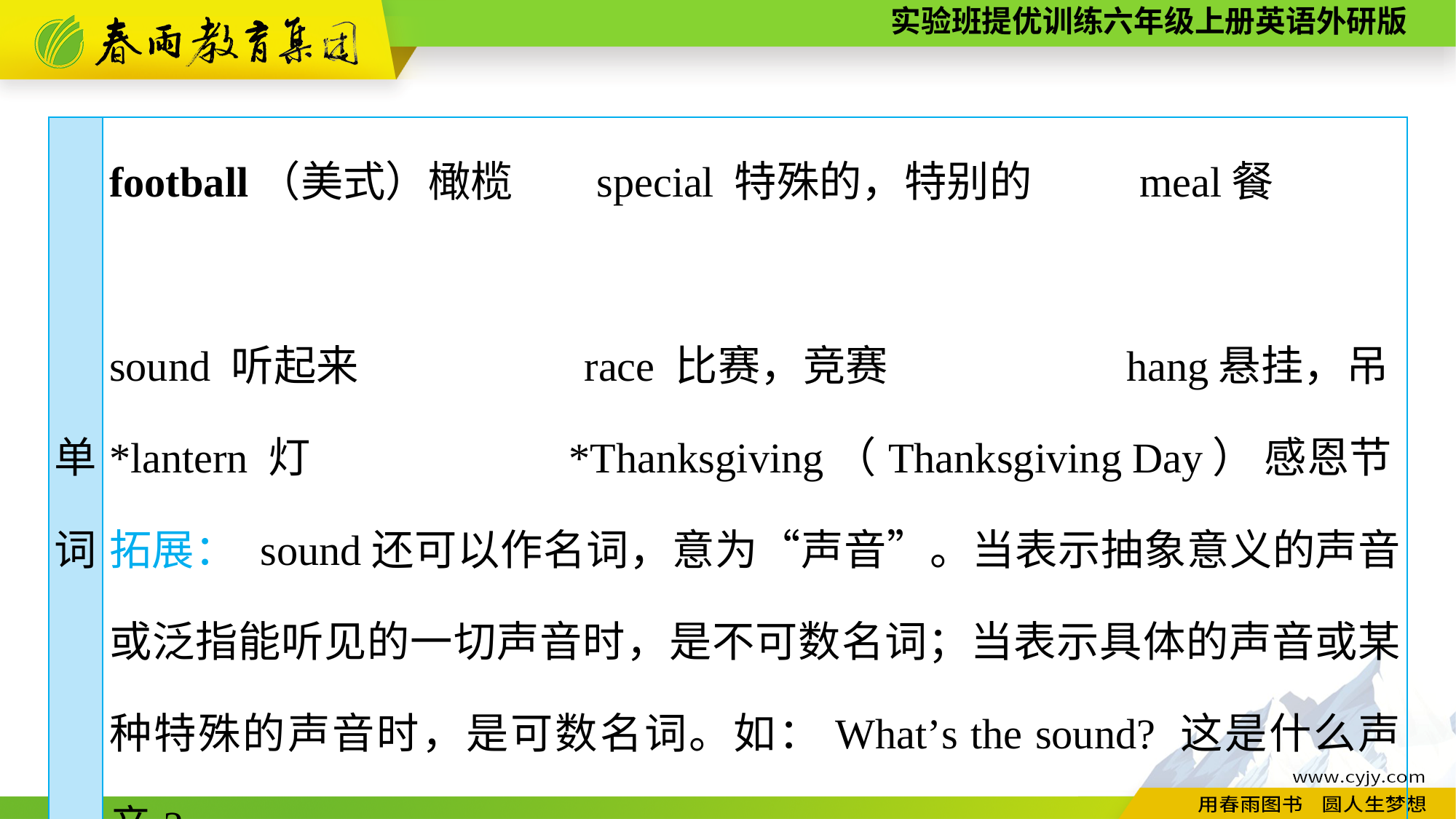

| 单 词 | football（美式）橄榄　 special 特殊的，特别的 meal餐　　　　 sound 听起来 race 比赛，竞赛 hang悬挂，吊\*lantern 灯 \*Thanksgiving（Thanksgiving Day） 感恩节 拓展： sound还可以作名词，意为“声音”。当表示抽象意义的声音或泛指能听见的一切声音时，是不可数名词；当表示具体的声音或某种特殊的声音时，是可数名词。如：What’s the sound? 这是什么声音? |
| --- | --- |